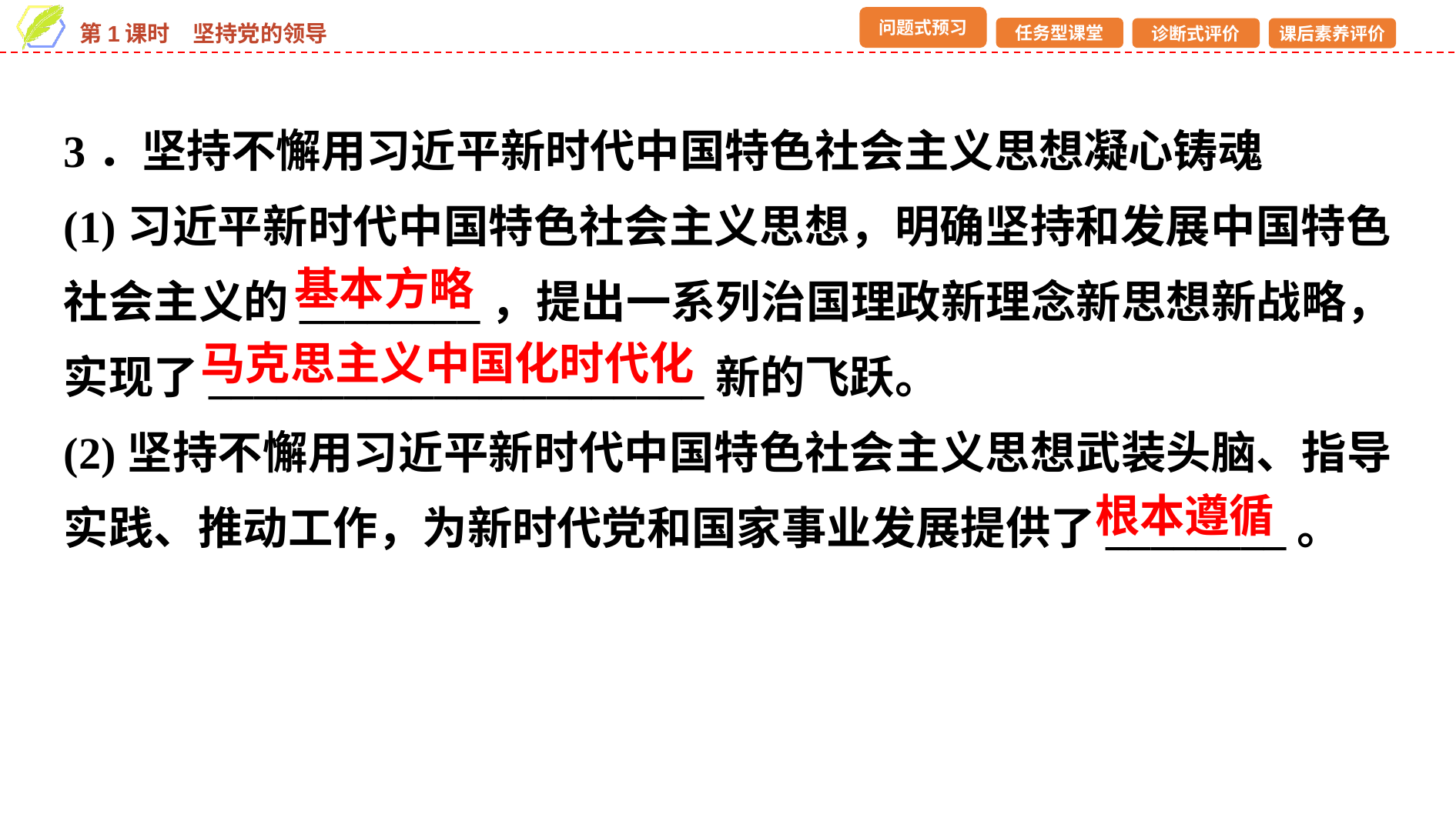

3．坚持不懈用习近平新时代中国特色社会主义思想凝心铸魂
(1)习近平新时代中国特色社会主义思想，明确坚持和发展中国特色社会主义的________，提出一系列治国理政新理念新思想新战略，实现了______________________新的飞跃。
(2)坚持不懈用习近平新时代中国特色社会主义思想武装头脑、指导实践、推动工作，为新时代党和国家事业发展提供了________。
基本方略
马克思主义中国化时代化
根本遵循